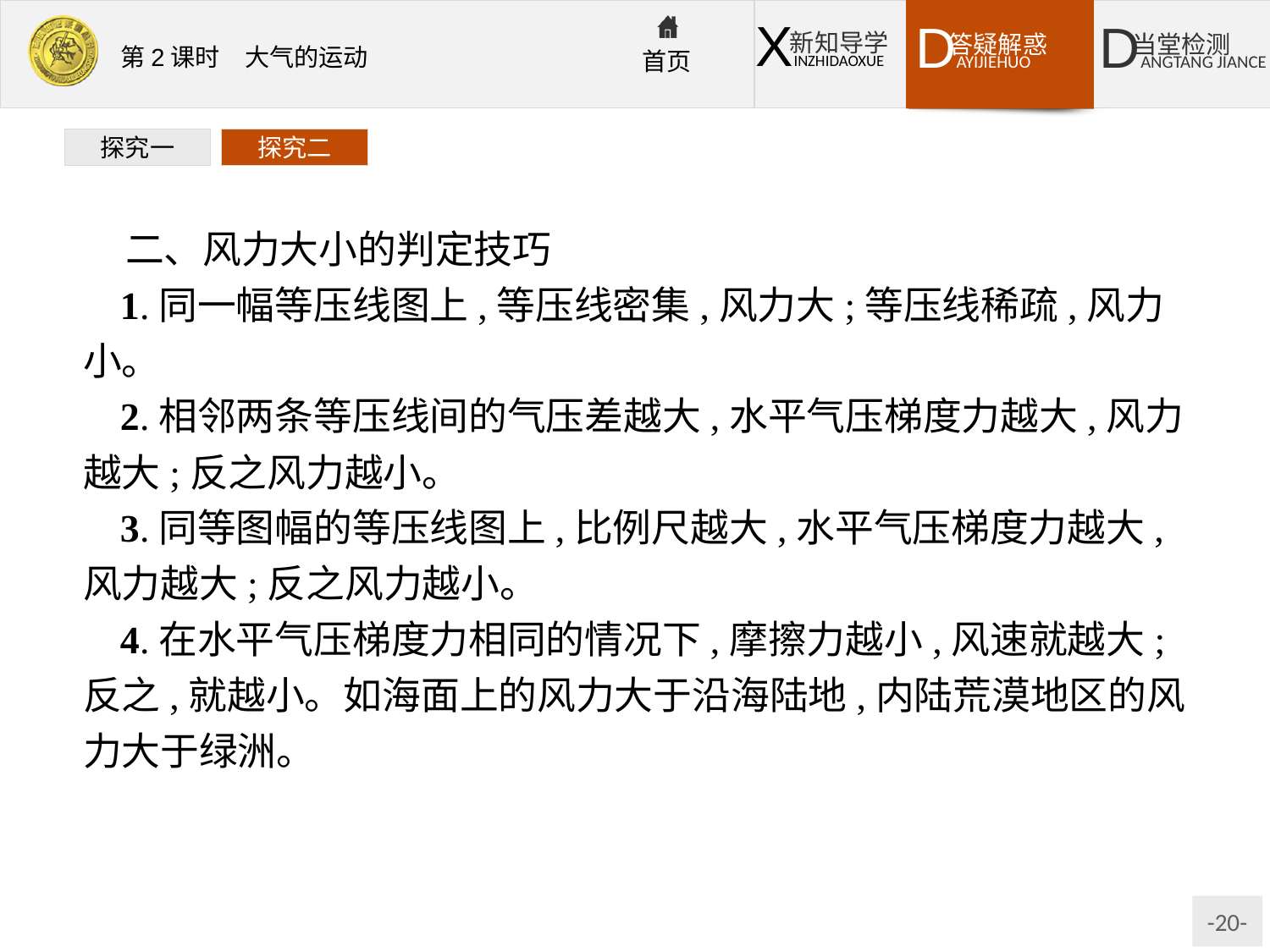

探究一
探究二
二、风力大小的判定技巧
1.同一幅等压线图上,等压线密集,风力大;等压线稀疏,风力小。
2.相邻两条等压线间的气压差越大,水平气压梯度力越大,风力越大;反之风力越小。
3.同等图幅的等压线图上,比例尺越大,水平气压梯度力越大,风力越大;反之风力越小。
4.在水平气压梯度力相同的情况下,摩擦力越小,风速就越大;反之,就越小。如海面上的风力大于沿海陆地,内陆荒漠地区的风力大于绿洲。